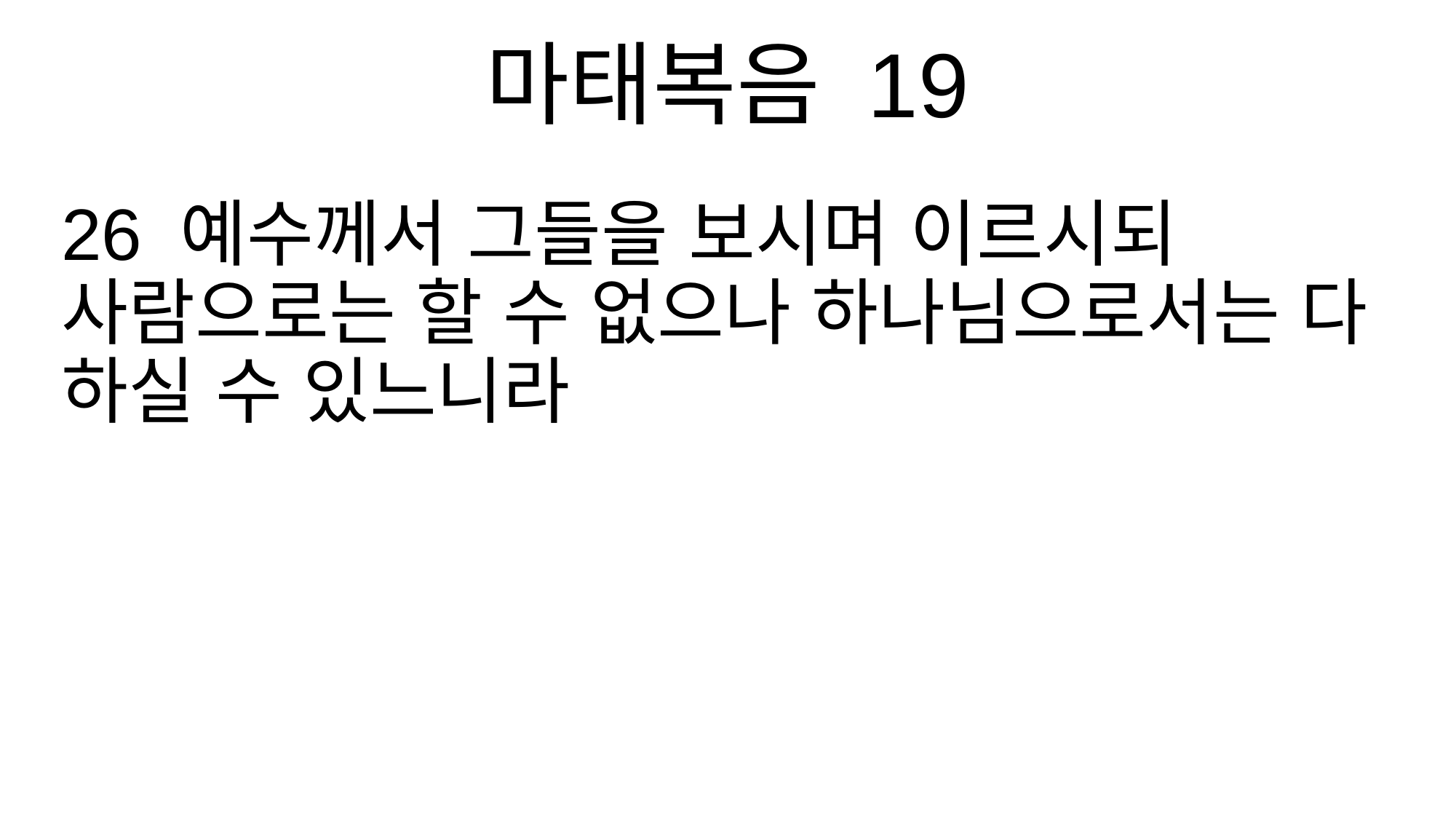

마태복음 19
26 예수께서 그들을 보시며 이르시되 사람으로는 할 수 없으나 하나님으로서는 다 하실 수 있느니라